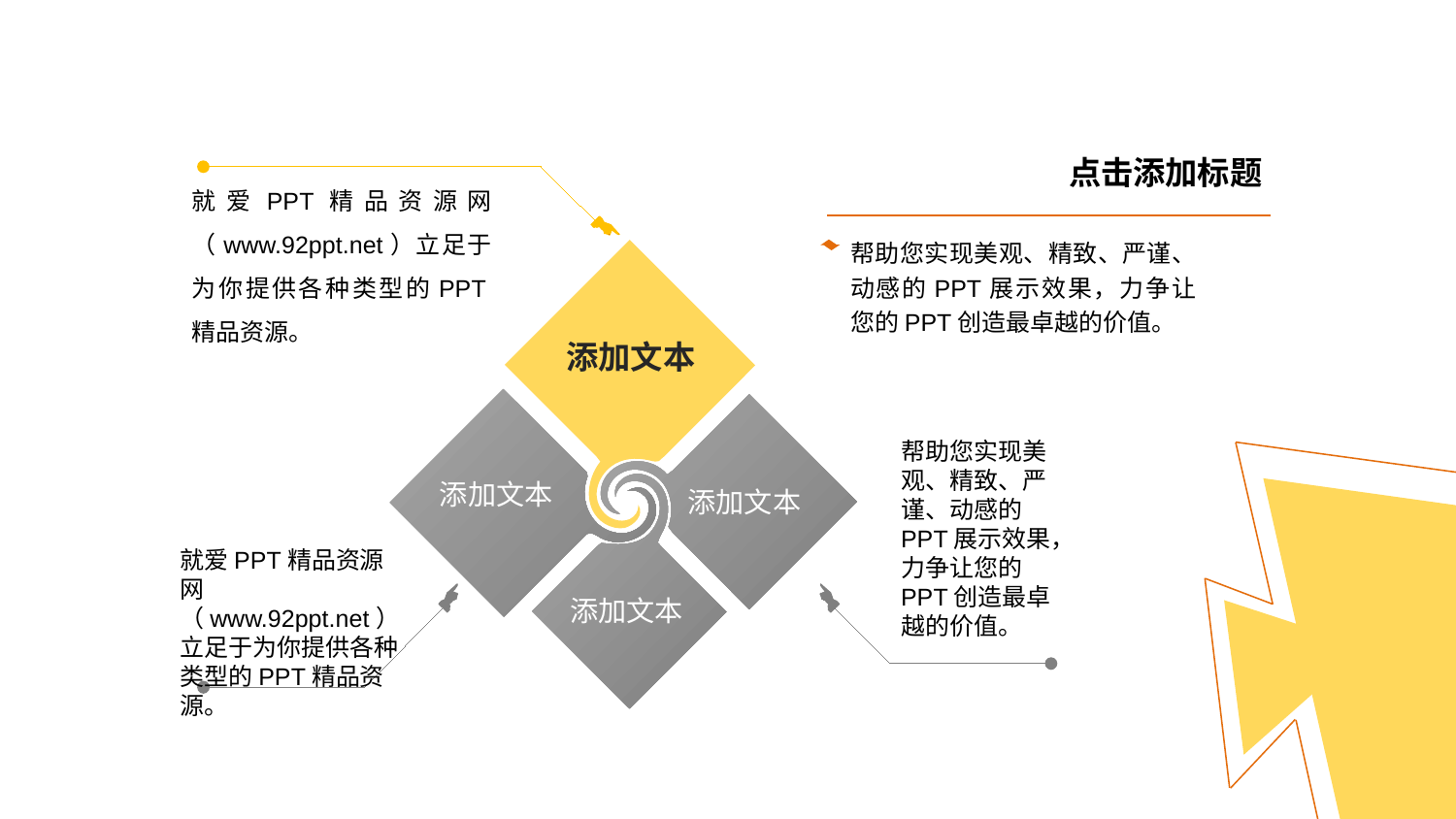

点击添加标题

就爱PPT精品资源网（www.92ppt.net）立足于为你提供各种类型的PPT精品资源。
帮助您实现美观、精致、严谨、动感的PPT展示效果，力争让您的PPT创造最卓越的价值。

添加文本

添加文本

添加文本

添加文本

帮助您实现美观、精致、严谨、动感的PPT展示效果，力争让您的PPT创造最卓越的价值。
就爱PPT精品资源网（www.92ppt.net）立足于为你提供各种类型的PPT精品资源。